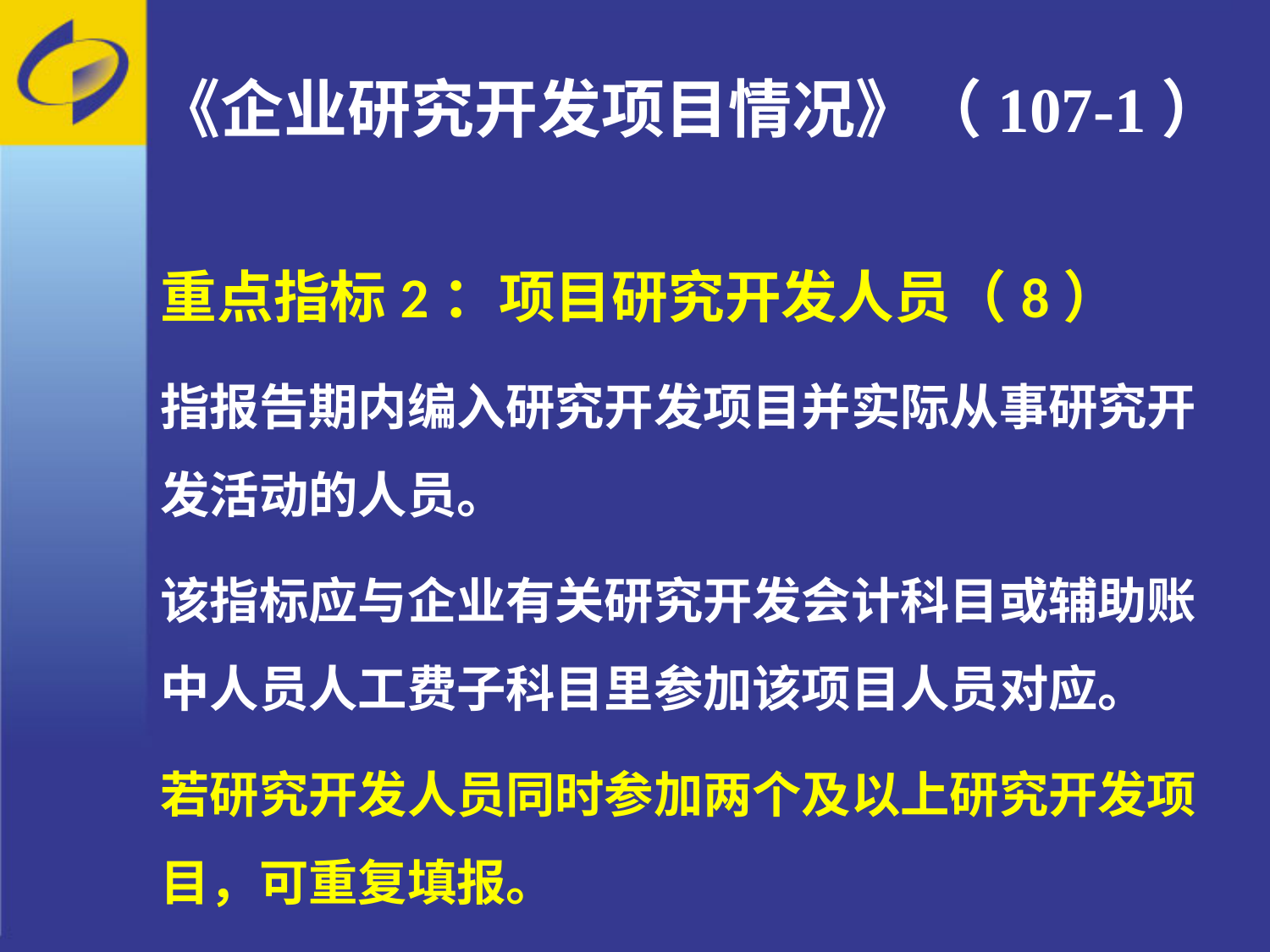

# 《企业研究开发项目情况》（107-1）
重点指标2：项目研究开发人员（8）
指报告期内编入研究开发项目并实际从事研究开发活动的人员。
该指标应与企业有关研究开发会计科目或辅助账中人员人工费子科目里参加该项目人员对应。
若研究开发人员同时参加两个及以上研究开发项目，可重复填报。